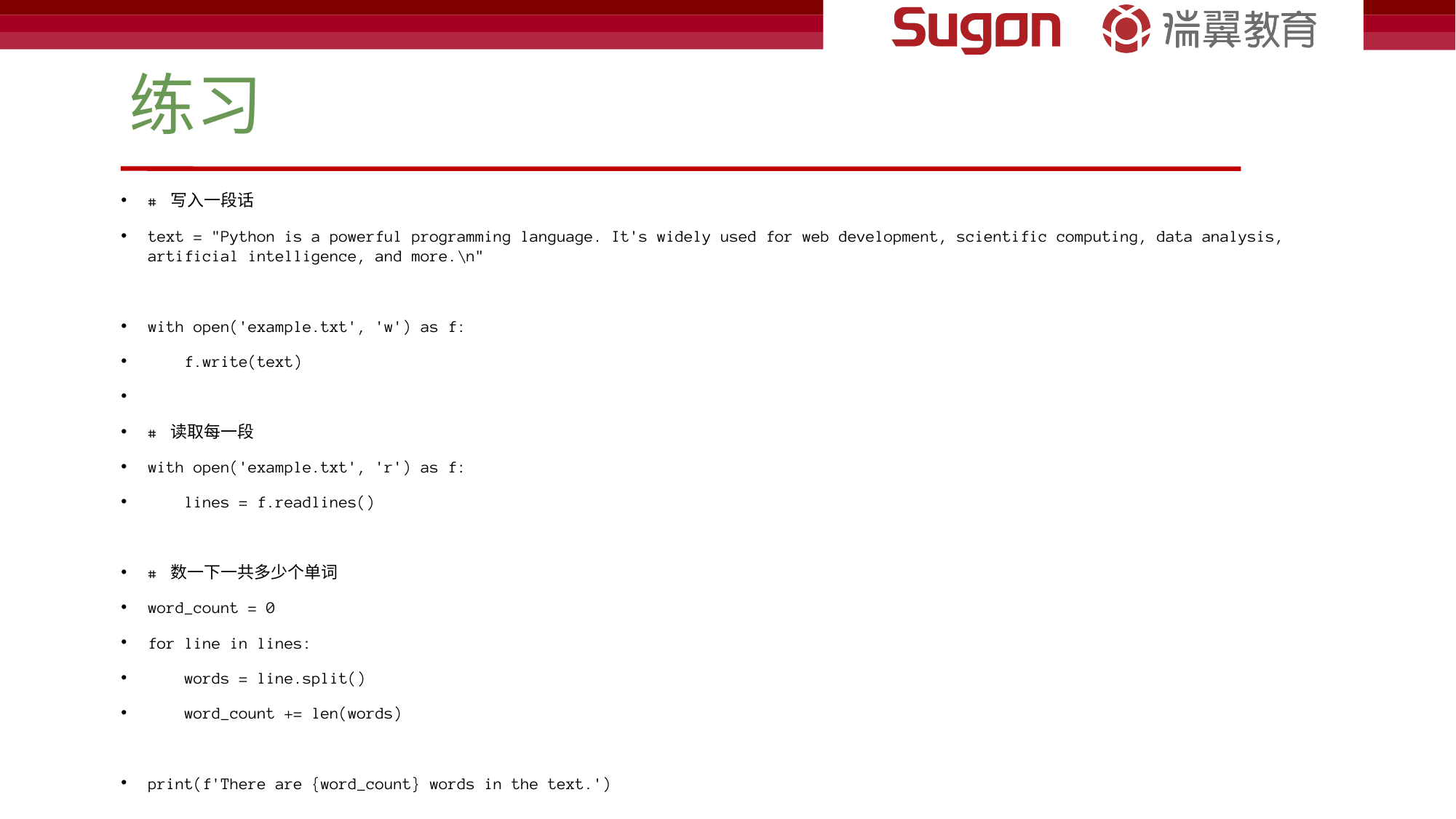

# 练习
# 写入一段话
text = "Python is a powerful programming language. It's widely used for web development, scientific computing, data analysis, artificial intelligence, and more.\n"

with open('example.txt', 'w') as f:
    f.write(text)

# 读取每一段
with open('example.txt', 'r') as f:
    lines = f.readlines()

# 数一下一共多少个单词
word_count = 0
for line in lines:
    words = line.split()
    word_count += len(words)

print(f'There are {word_count} words in the text.')